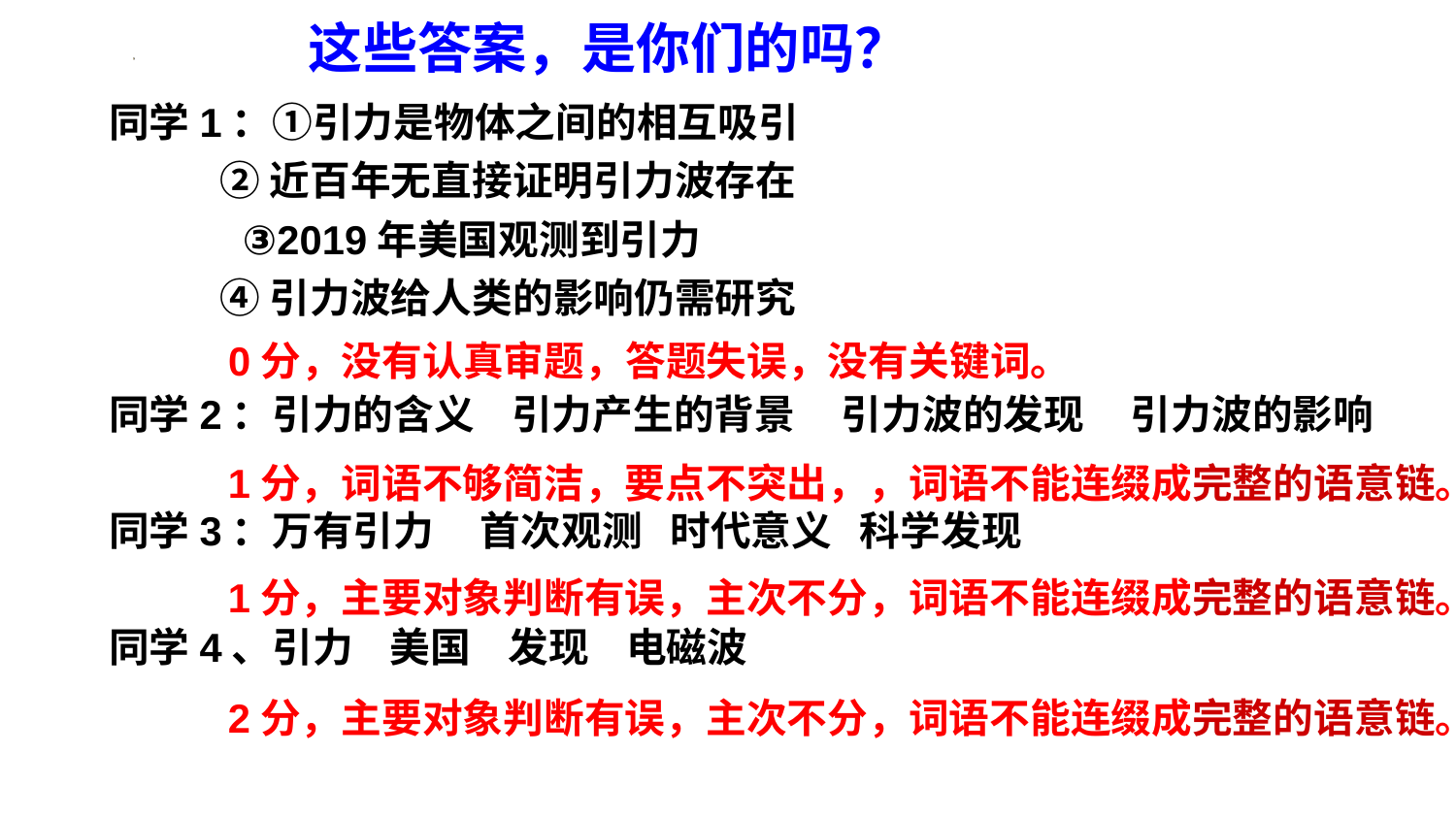

这些答案，是你们的吗？
同学1：①引力是物体之间的相互吸引
            ②近百年无直接证明引力波存在
            ③2019年美国观测到引力
            ④引力波给人类的影响仍需研究

同学2：引力的含义    引力产生的背景     引力波的发现     引力波的影响

同学3：万有引力     首次观测   时代意义   科学发现

同学4、引力    美国    发现    电磁波
0分，没有认真审题，答题失误，没有关键词。
1分，词语不够简洁，要点不突出，，词语不能连缀成完整的语意链。
1分，主要对象判断有误，主次不分，词语不能连缀成完整的语意链。
2分，主要对象判断有误，主次不分，词语不能连缀成完整的语意链。。